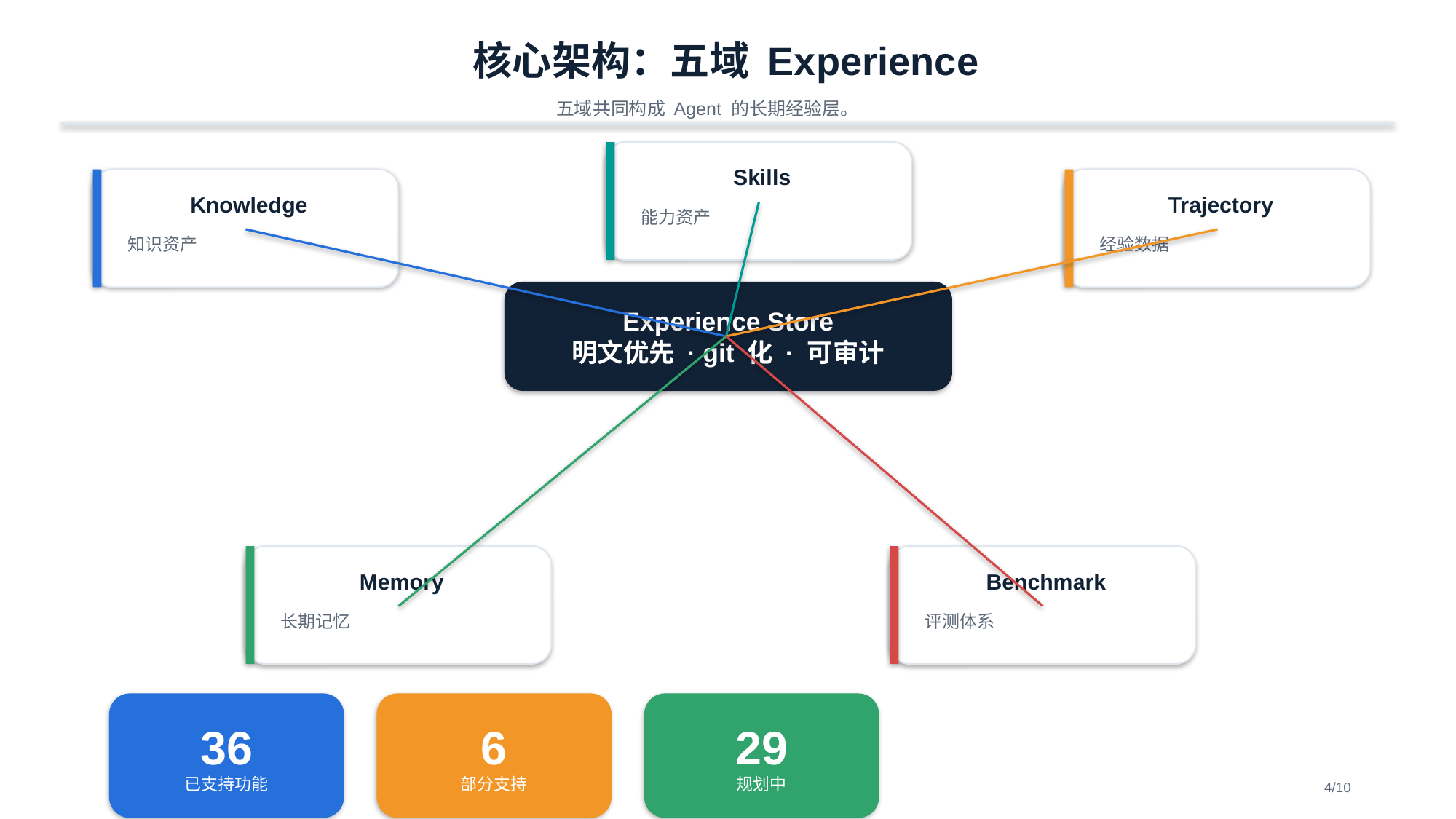

核心架构：五域 Experience
五域共同构成 Agent 的长期经验层。

Skills

Knowledge
Trajectory
能力资产
知识资产
经验数据
Experience Store
明文优先 · git 化 · 可审计

Memory
Benchmark
长期记忆
评测体系
36
已支持功能
6
部分支持
29
规划中
4/10